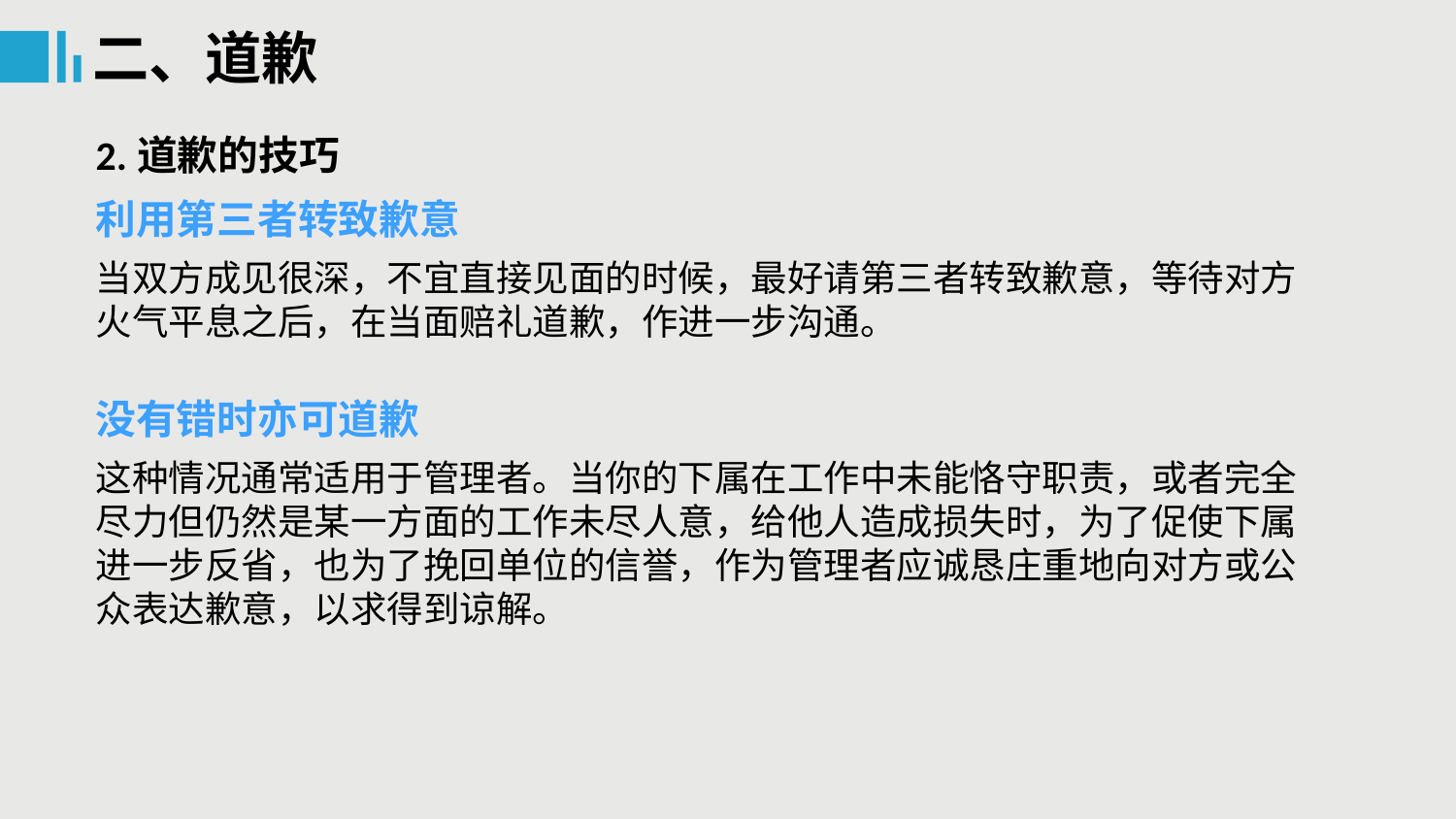

二、道歉

2.道歉的技巧
利用第三者转致歉意
当双方成见很深，不宜直接见面的时候，最好请第三者转致歉意，等待对方火气平息之后，在当面赔礼道歉，作进一步沟通。
没有错时亦可道歉
这种情况通常适用于管理者。当你的下属在工作中未能恪守职责，或者完全尽力但仍然是某一方面的工作未尽人意，给他人造成损失时，为了促使下属进一步反省，也为了挽回单位的信誉，作为管理者应诚恳庄重地向对方或公众表达歉意，以求得到谅解。